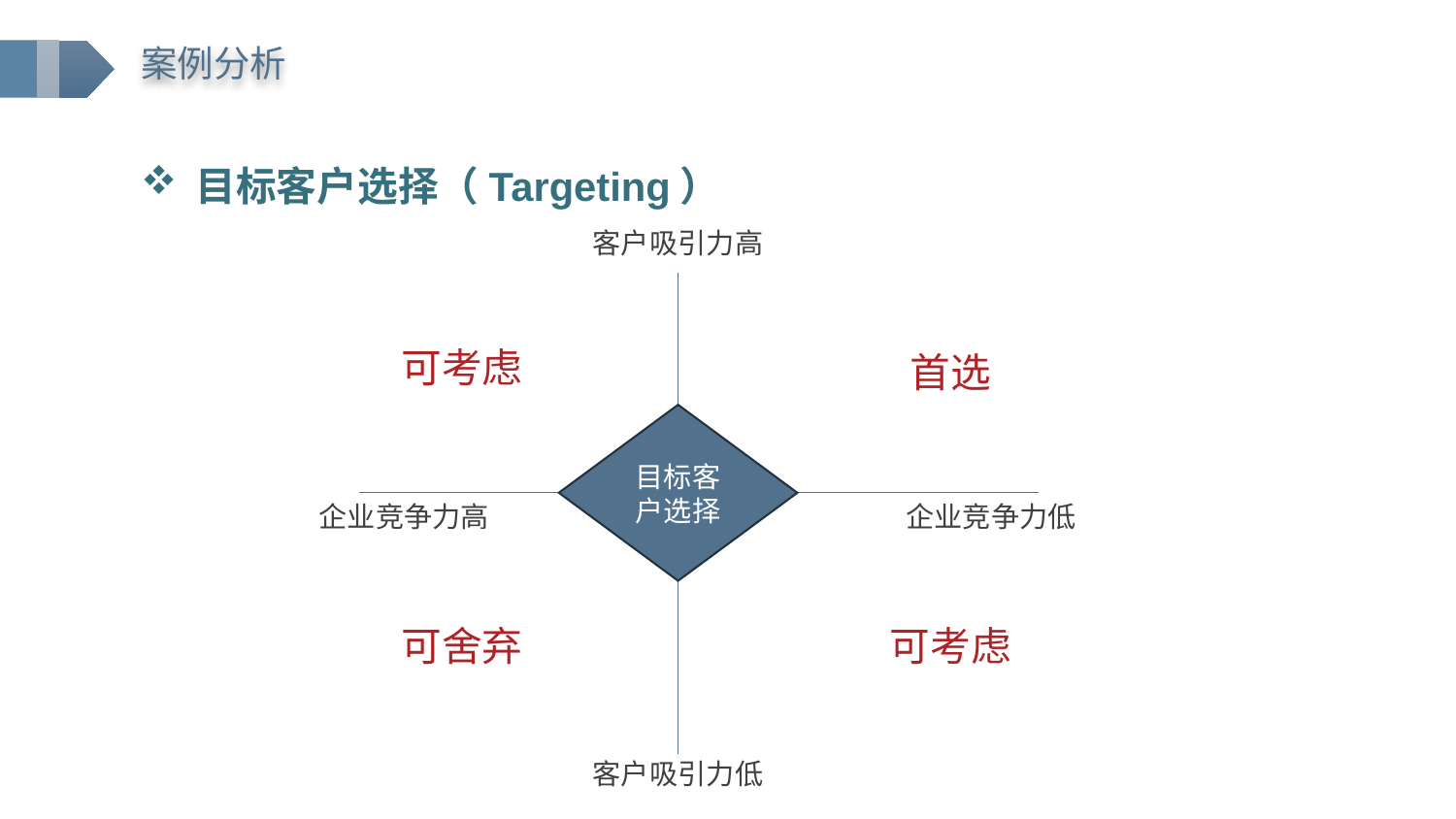

案例分析

目标客户选择（Targeting）
客户吸引力高
目标客户选择
企业竞争力低
企业竞争力高
客户吸引力低
可考虑
首选
可舍弃
可考虑